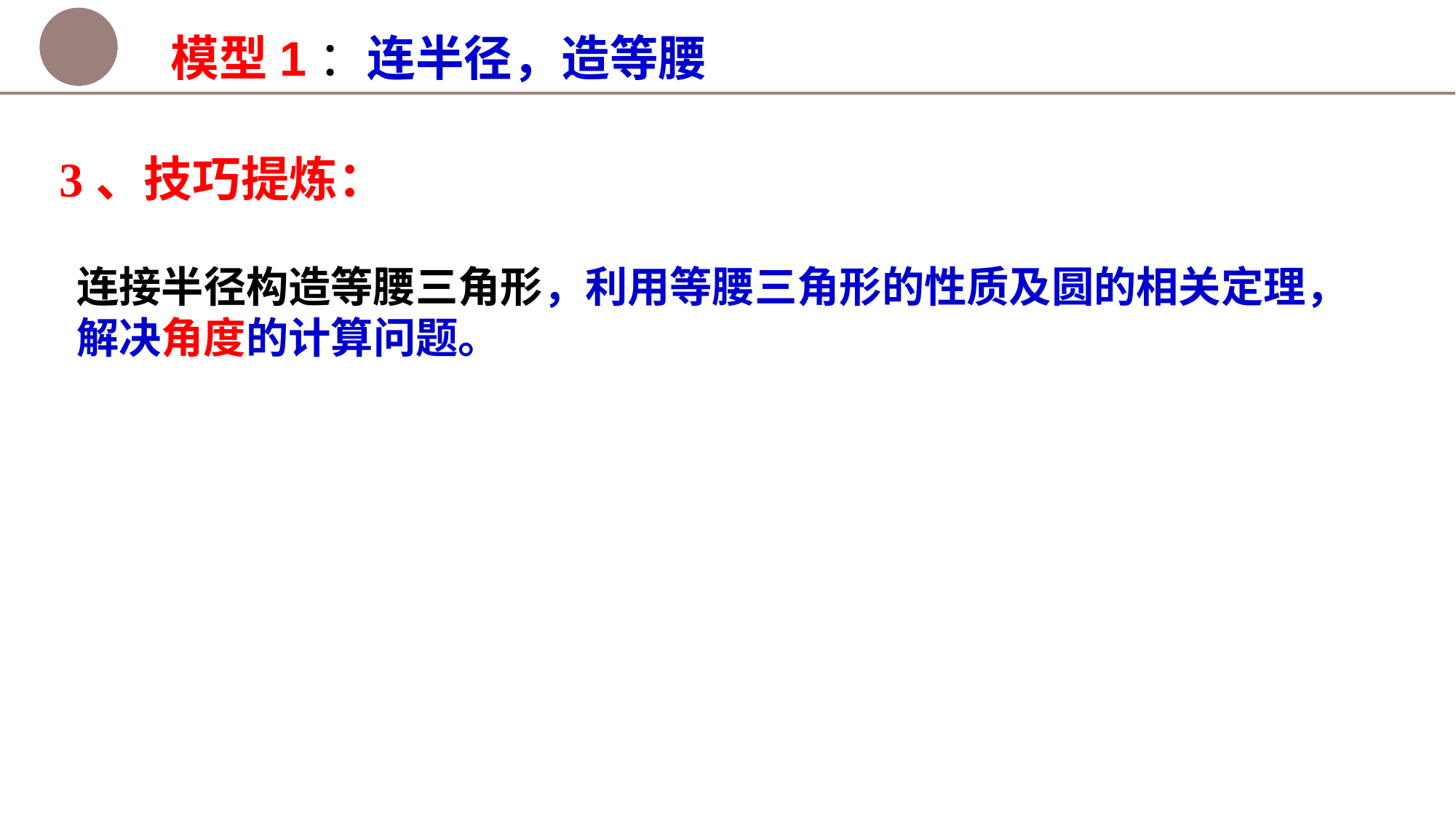

模型1：连半径，造等腰
3、技巧提炼：
连接半径构造等腰三角形，利用等腰三角形的性质及圆的相关定理，解决角度的计算问题。